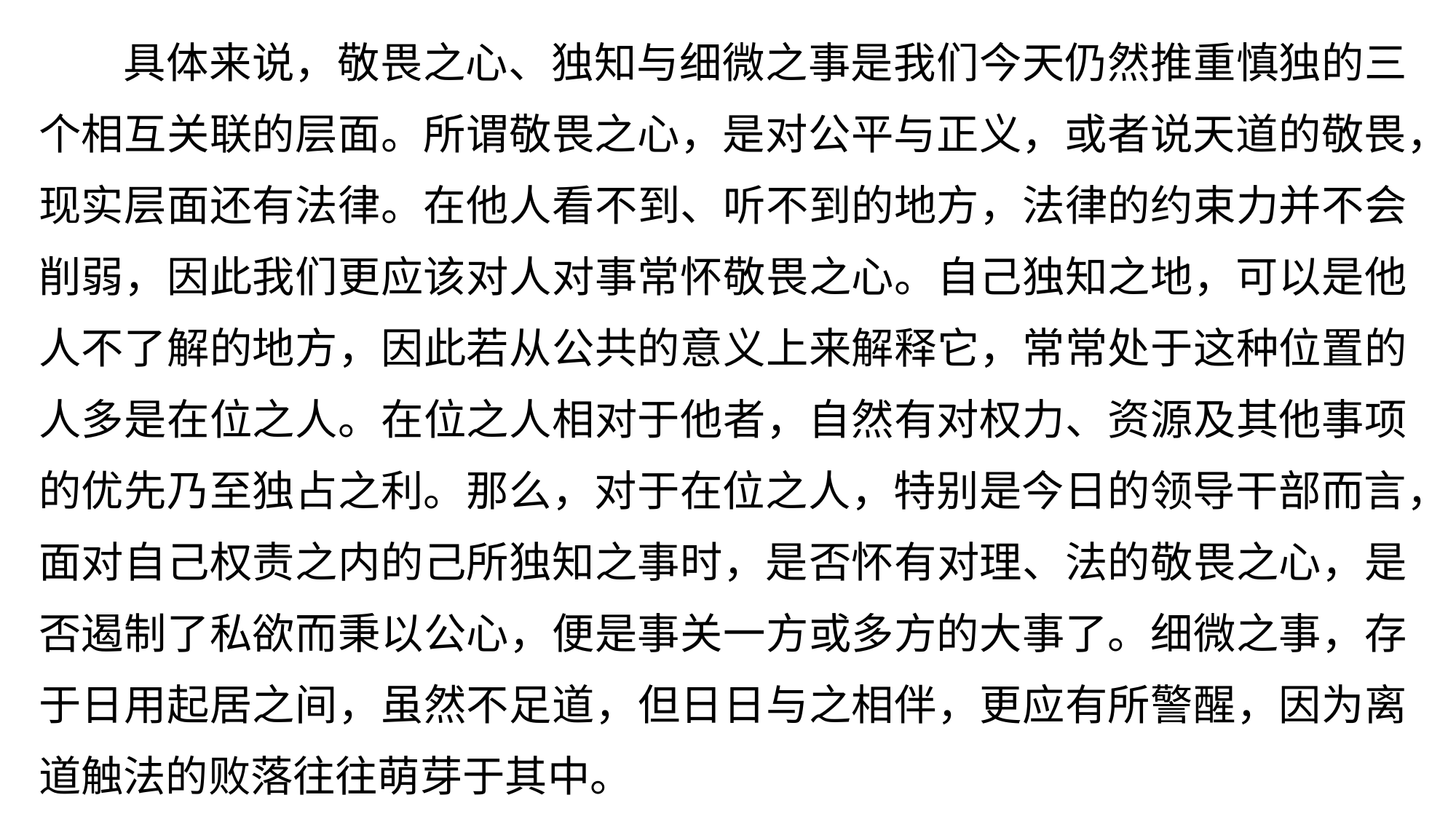

具体来说，敬畏之心、独知与细微之事是我们今天仍然推重慎独的三个相互关联的层面。所谓敬畏之心，是对公平与正义，或者说天道的敬畏，现实层面还有法律。在他人看不到、听不到的地方，法律的约束力并不会削弱，因此我们更应该对人对事常怀敬畏之心。自己独知之地，可以是他人不了解的地方，因此若从公共的意义上来解释它，常常处于这种位置的人多是在位之人。在位之人相对于他者，自然有对权力、资源及其他事项的优先乃至独占之利。那么，对于在位之人，特别是今日的领导干部而言，面对自己权责之内的己所独知之事时，是否怀有对理、法的敬畏之心，是否遏制了私欲而秉以公心，便是事关一方或多方的大事了。细微之事，存于日用起居之间，虽然不足道，但日日与之相伴，更应有所警醒，因为离道触法的败落往往萌芽于其中。